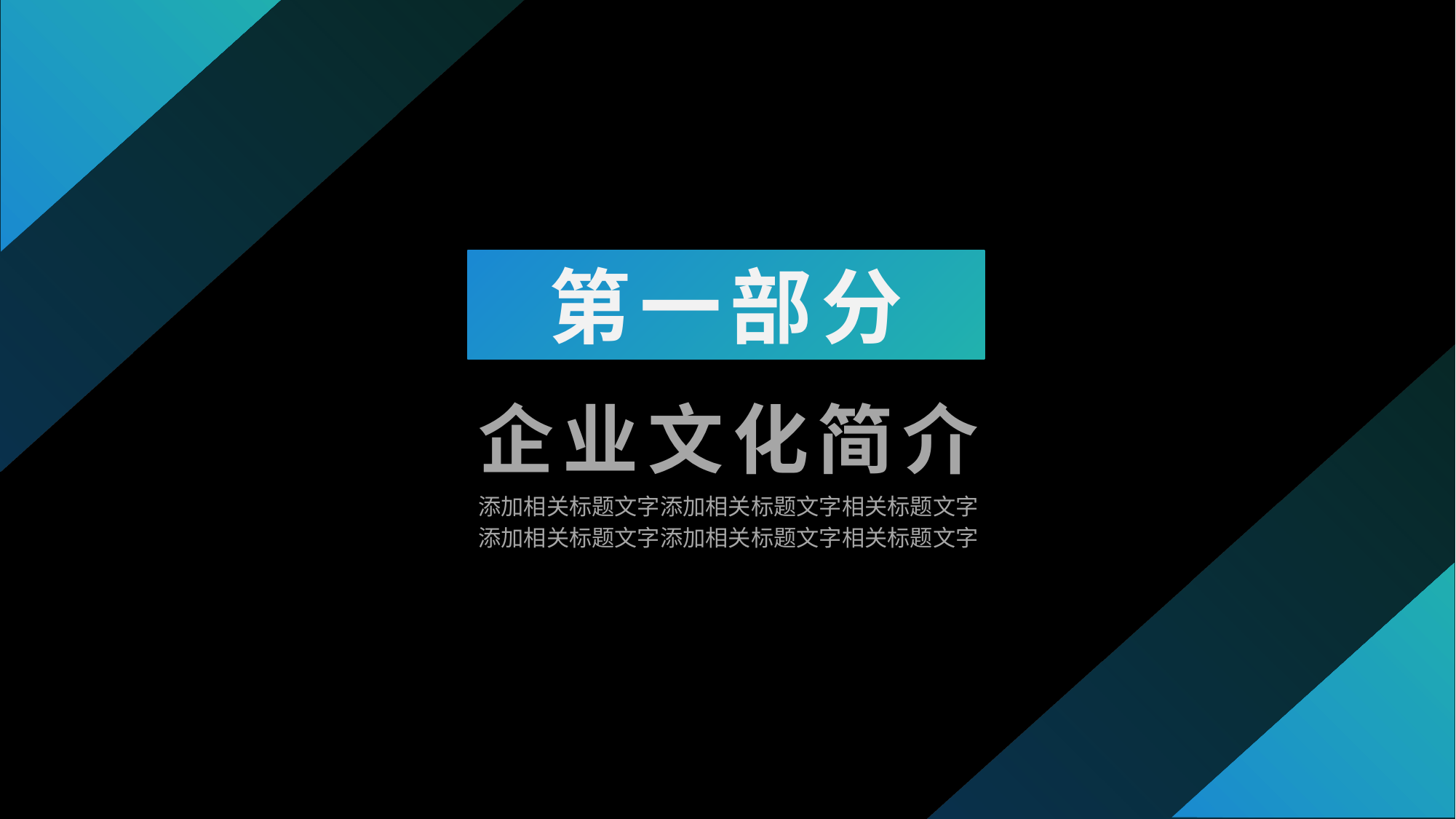

第一部分

企业文化简介
添加相关标题文字添加相关标题文字相关标题文字
添加相关标题文字添加相关标题文字相关标题文字